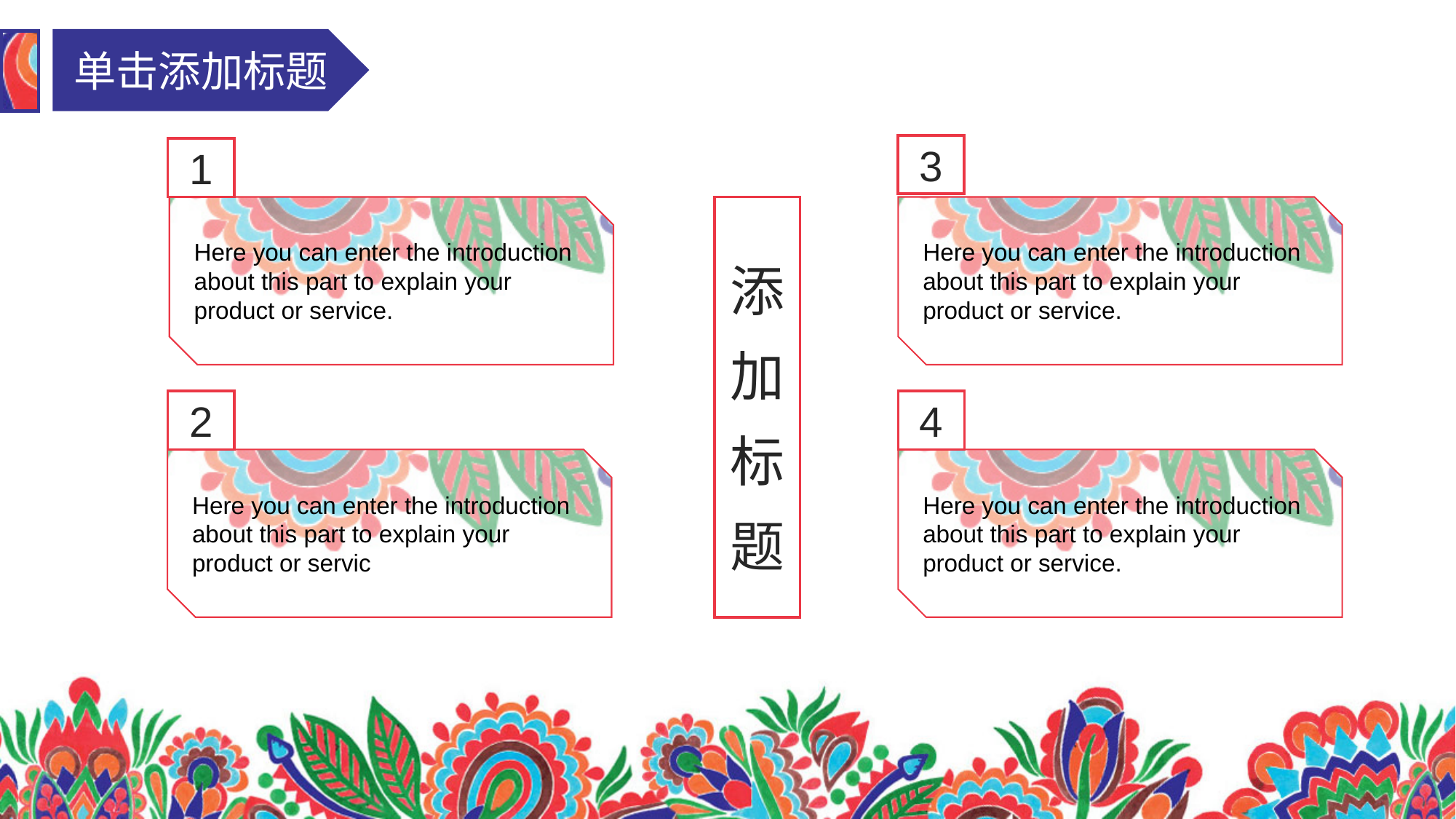

单击添加标题

3
1
添加标题
Here you can enter the introduction about this part to explain your product or service.
Here you can enter the introduction about this part to explain your product or service.
2
4
Here you can enter the introduction about this part to explain your product or service.
Here you can enter the introduction about this part to explain your product or service.